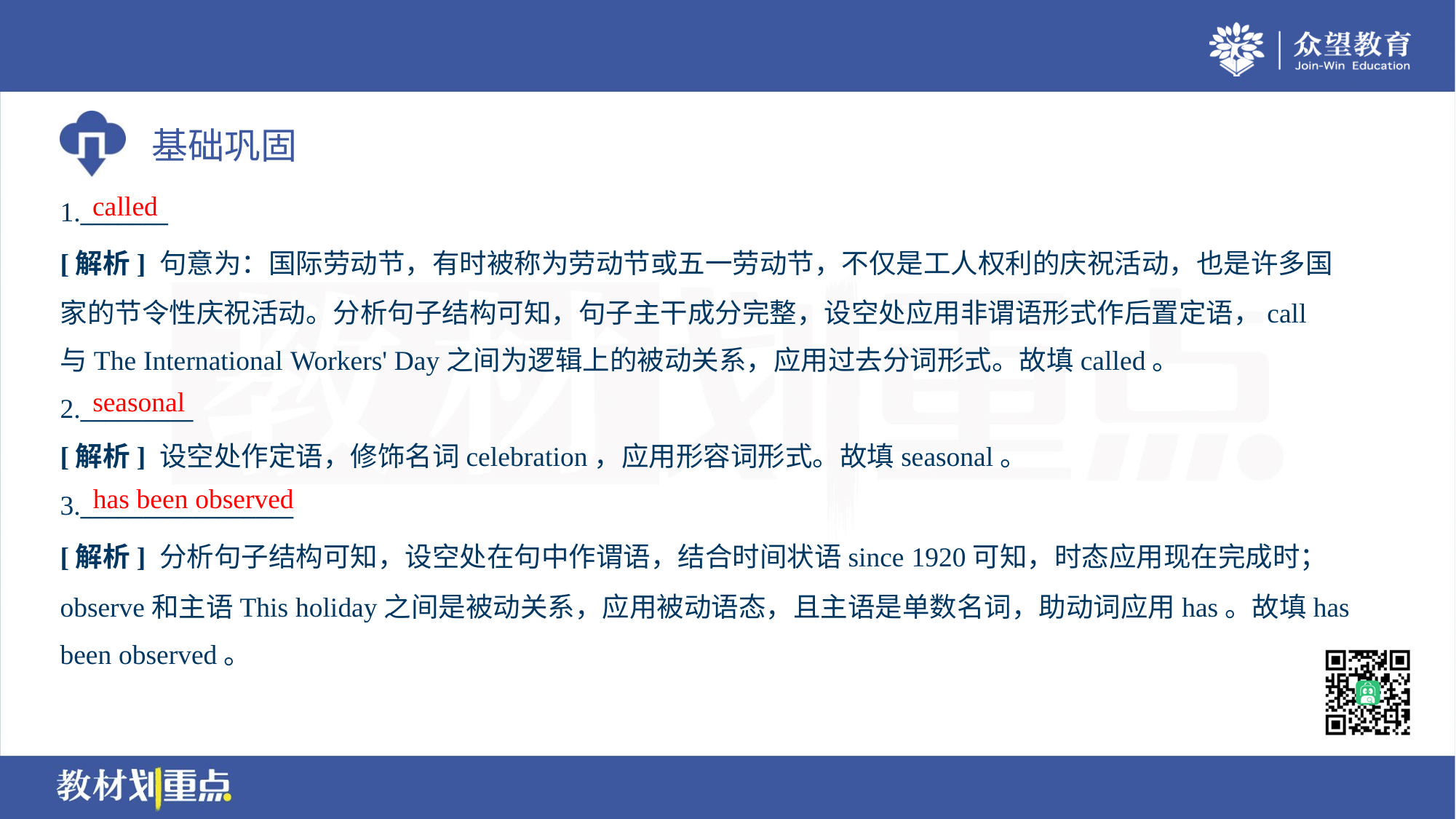

called
1._______
[解析] 句意为：国际劳动节，有时被称为劳动节或五一劳动节，不仅是工人权利的庆祝活动，也是许多国
家的节令性庆祝活动。分析句子结构可知，句子主干成分完整，设空处应用非谓语形式作后置定语，call
与The International Workers' Day之间为逻辑上的被动关系，应用过去分词形式。故填called。
seasonal
2._________
[解析] 设空处作定语，修饰名词celebration，应用形容词形式。故填seasonal。
has been observed
3._________________
[解析] 分析句子结构可知，设空处在句中作谓语，结合时间状语since 1920可知，时态应用现在完成时；
observe和主语This holiday之间是被动关系，应用被动语态，且主语是单数名词，助动词应用has。故填has
been observed。